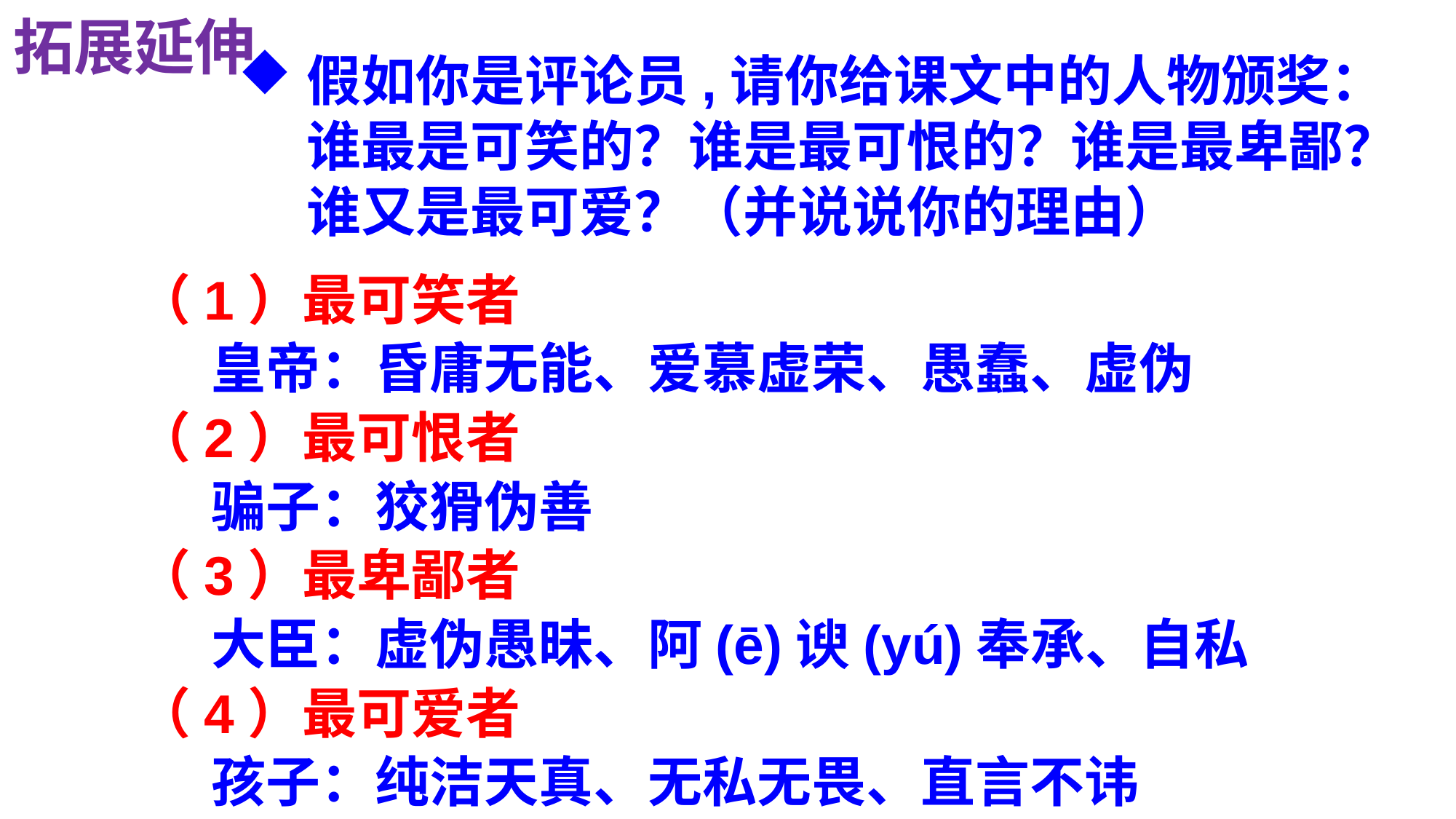

拓展延伸
假如你是评论员,请你给课文中的人物颁奖：谁最是可笑的？谁是最可恨的？谁是最卑鄙？谁又是最可爱？（并说说你的理由）
（1）最可笑者
     皇帝：昏庸无能、爱慕虚荣、愚蠢、虚伪
（2）最可恨者
     骗子：狡猾伪善
（3）最卑鄙者
     大臣：虚伪愚昧、阿(ē)谀(yú)奉承、自私
（4）最可爱者
     孩子：纯洁天真、无私无畏、直言不讳